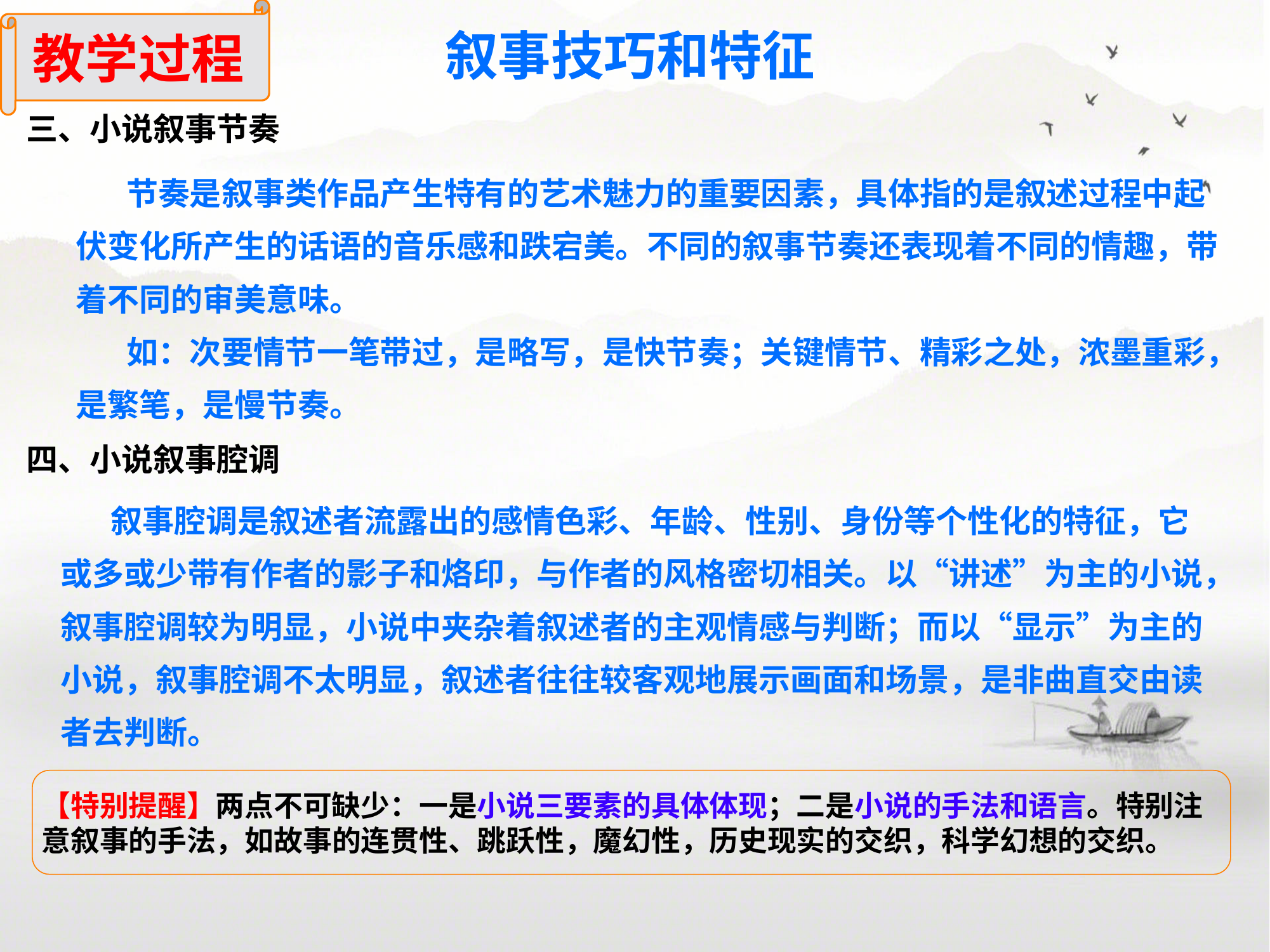

教学过程
叙事技巧和特征
三、小说叙事节奏
      节奏是叙事类作品产生特有的艺术魅力的重要因素，具体指的是叙述过程中起伏变化所产生的话语的音乐感和跌宕美。不同的叙事节奏还表现着不同的情趣，带着不同的审美意味。
      如：次要情节一笔带过，是略写，是快节奏；关键情节、精彩之处，浓墨重彩，是繁笔，是慢节奏。
四、小说叙事腔调
      叙事腔调是叙述者流露出的感情色彩、年龄、性别、身份等个性化的特征，它或多或少带有作者的影子和烙印，与作者的风格密切相关。以“讲述”为主的小说，叙事腔调较为明显，小说中夹杂着叙述者的主观情感与判断；而以“显示”为主的小说，叙事腔调不太明显，叙述者往往较客观地展示画面和场景，是非曲直交由读者去判断。
【特别提醒】两点不可缺少：一是小说三要素的具体体现；二是小说的手法和语言。特别注意叙事的手法，如故事的连贯性、跳跃性，魔幻性，历史现实的交织，科学幻想的交织。